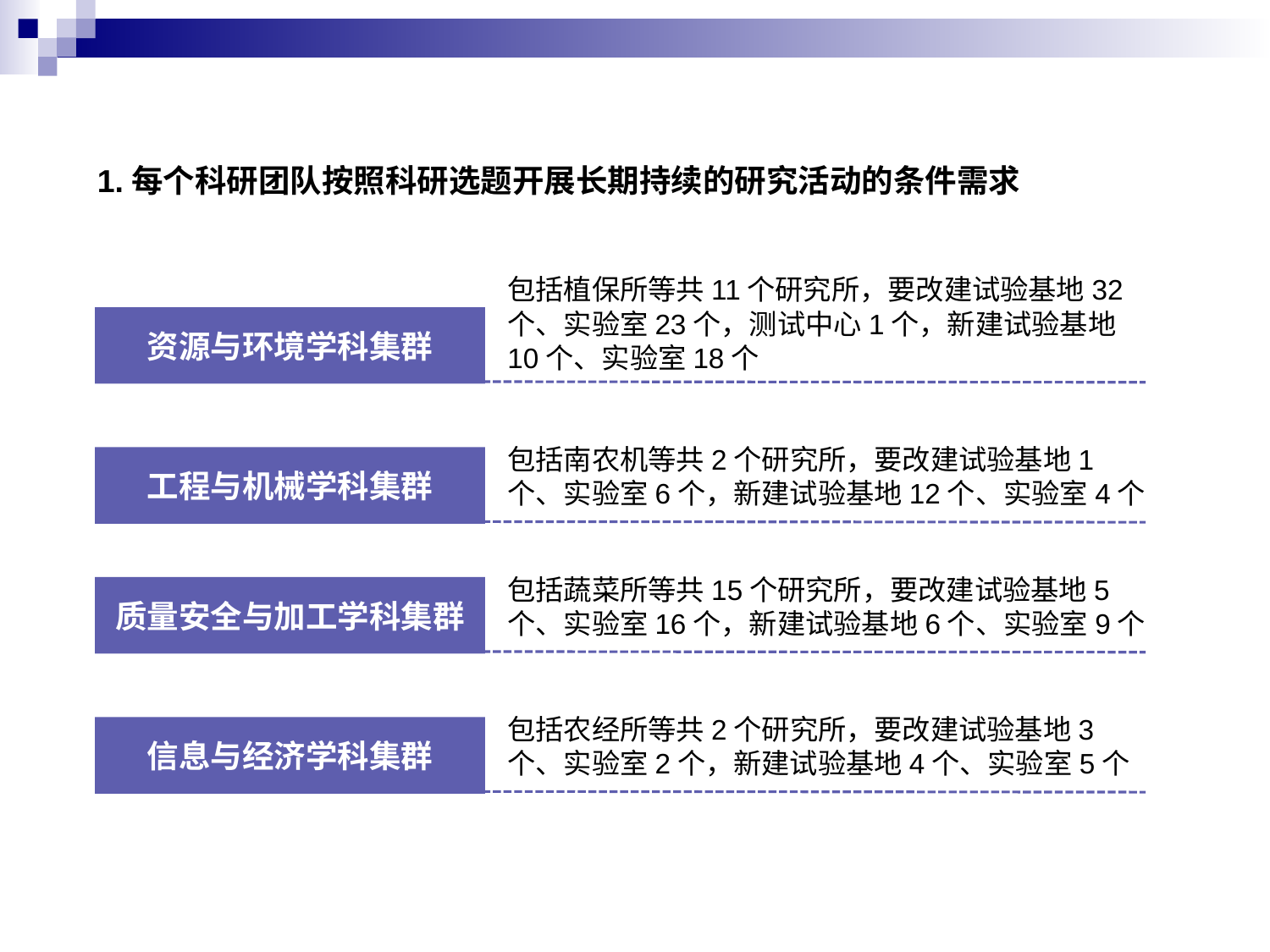

1.每个科研团队按照科研选题开展长期持续的研究活动的条件需求
包括植保所等共11个研究所，要改建试验基地32个、实验室23个，测试中心1个，新建试验基地10个、实验室18个
资源与环境学科集群
包括南农机等共2个研究所，要改建试验基地1个、实验室6个，新建试验基地12个、实验室4个
工程与机械学科集群
包括蔬菜所等共15个研究所，要改建试验基地5个、实验室16个，新建试验基地6个、实验室9个
质量安全与加工学科集群
包括农经所等共2个研究所，要改建试验基地3个、实验室2个，新建试验基地4个、实验室5个
信息与经济学科集群